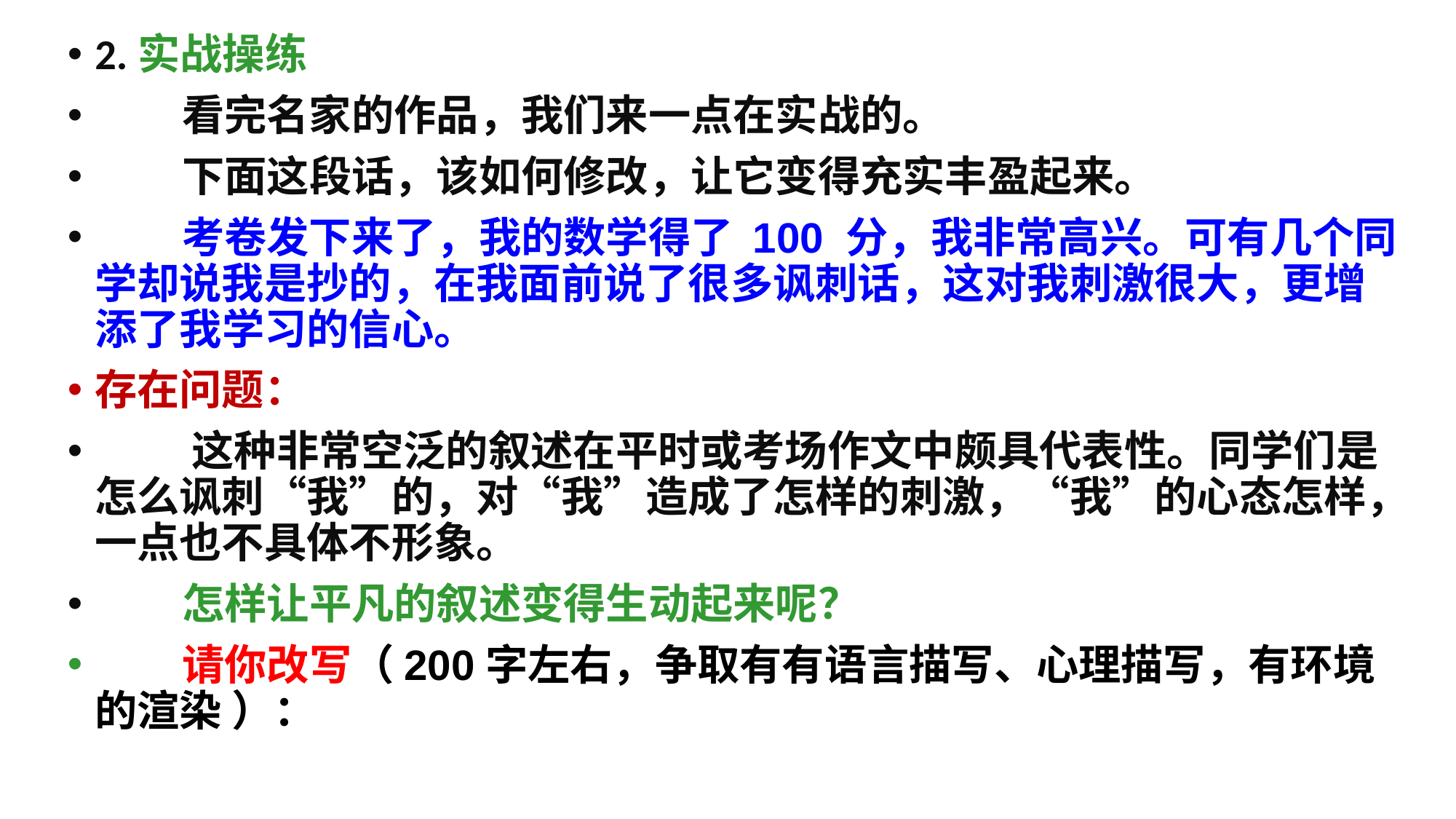

2.实战操练
        看完名家的作品，我们来一点在实战的。
        下面这段话，该如何修改，让它变得充实丰盈起来。
        考卷发下来了，我的数学得了 100 分，我非常高兴。可有几个同学却说我是抄的，在我面前说了很多讽刺话，这对我刺激很大，更增添了我学习的信心。
存在问题：
         这种非常空泛的叙述在平时或考场作文中颇具代表性。同学们是怎么讽刺“我”的，对“我”造成了怎样的刺激，“我”的心态怎样，一点也不具体不形象。
        怎样让平凡的叙述变得生动起来呢？
        请你改写（200字左右，争取有有语言描写、心理描写，有环境的渲染 ）：